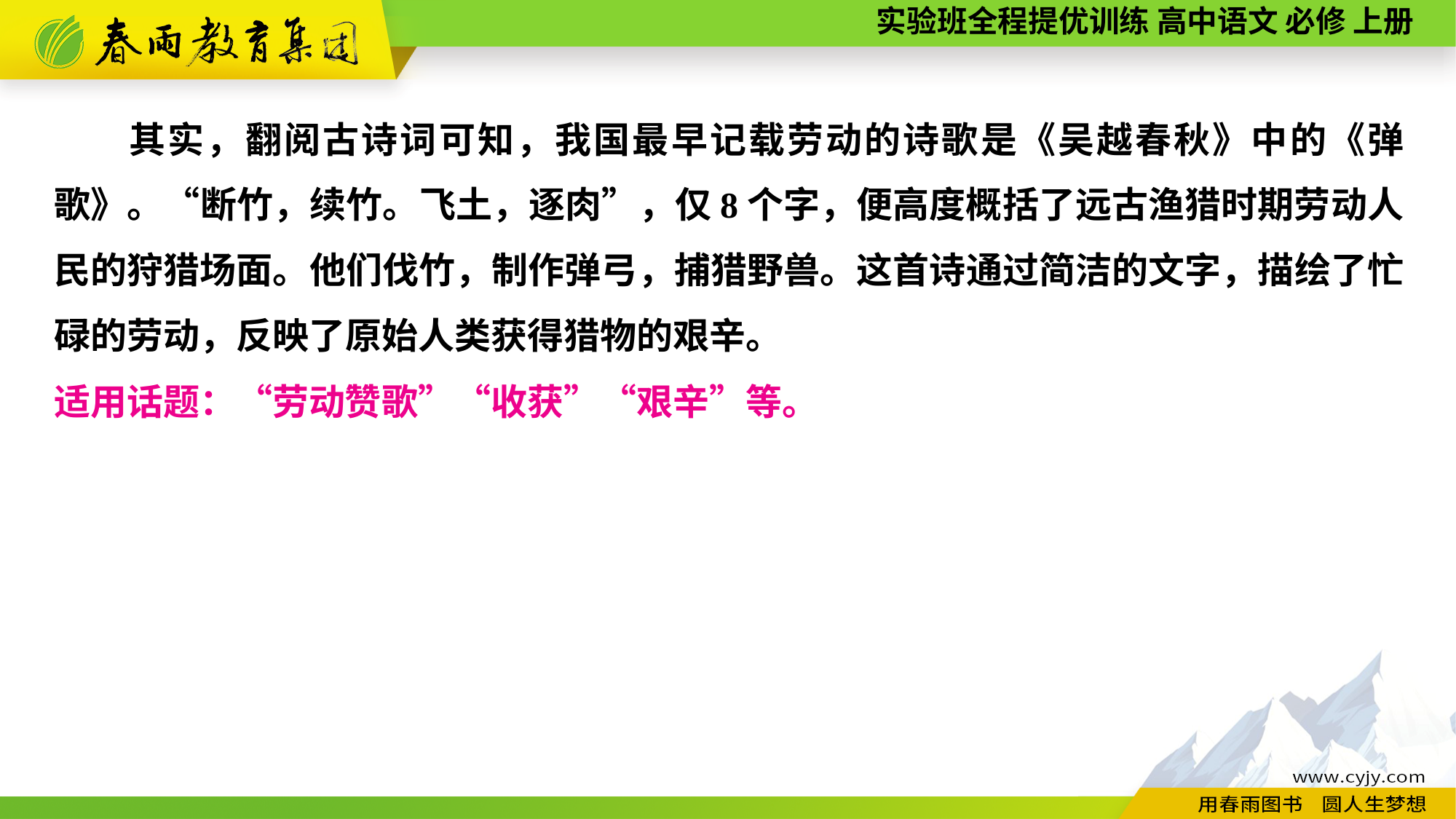

其实，翻阅古诗词可知，我国最早记载劳动的诗歌是《吴越春秋》中的《弹歌》。“断竹，续竹。飞土，逐肉”，仅8个字，便高度概括了远古渔猎时期劳动人民的狩猎场面。他们伐竹，制作弹弓，捕猎野兽。这首诗通过简洁的文字，描绘了忙碌的劳动，反映了原始人类获得猎物的艰辛。
适用话题：“劳动赞歌”“收获”“艰辛”等。